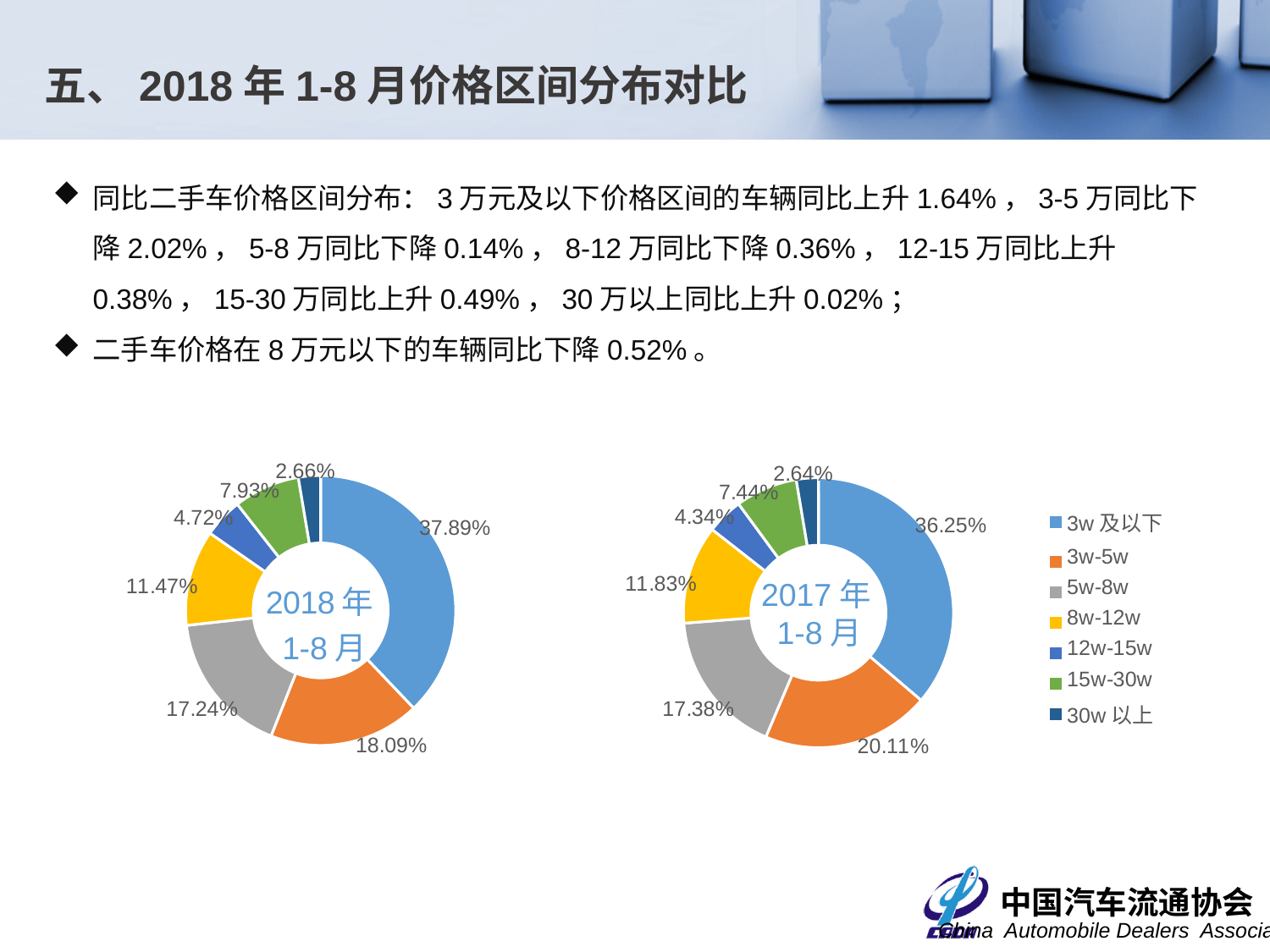

五、2018年1-8月价格区间分布对比
同比二手车价格区间分布：3万元及以下价格区间的车辆同比上升1.64%，3-5万同比下降2.02%，5-8万同比下降0.14%，8-12万同比下降0.36%，12-15万同比上升0.38%，15-30万同比上升0.49%，30万以上同比上升0.02%；
二手车价格在8万元以下的车辆同比下降0.52%。

### Chart

| Category | 比例 |
|---|---|
| 3w及以下 | 0.3789464681350189 |
| 3w-5w | 0.1809357894565359 |
| 5w-8w | 0.17240038120682913 |
| 8w-12w | 0.11472553922846344 |
| 12w-15w | 0.047159072396715754 |
| 15w-30w | 0.07926128958686303 |
| 30w以上 | 0.02657145998957383 |

### Chart

| Category | 比例 |
|---|---|
| 3w及以下 | 0.36253835479899155 |
| 3w-5w | 0.20114526941192565 |
| 5w-8w | 0.17381515429866906 |
| 8w-12w | 0.11825330128142487 |
| 12w-15w | 0.0434472739591273 |
| 15w-30w | 0.07441515038989974 |
| 30w以上 | 0.026385495859961826 |
2017年1-8月